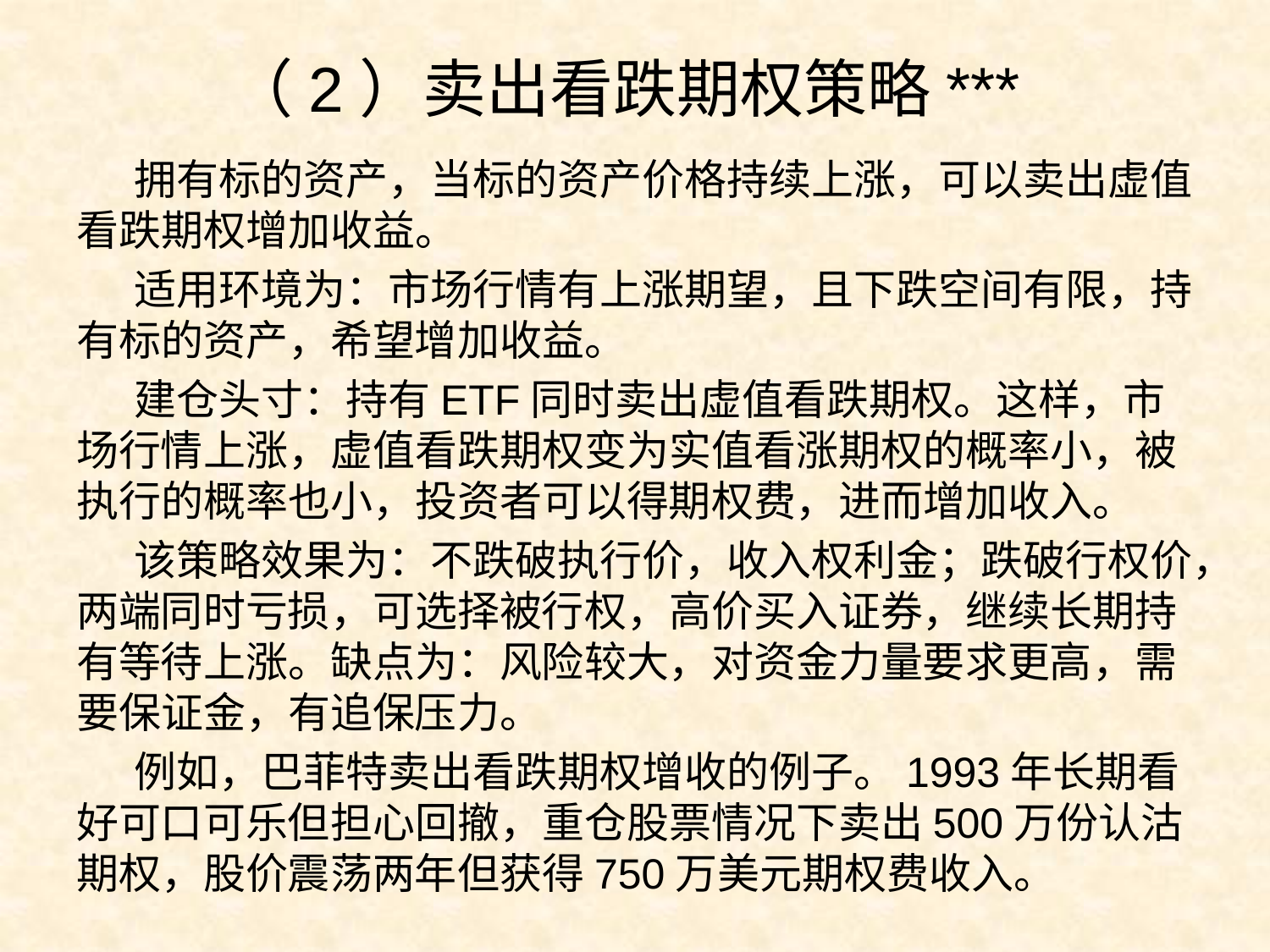

# （2）卖出看跌期权策略***
     拥有标的资产，当标的资产价格持续上涨，可以卖出虚值看跌期权增加收益。
     适用环境为：市场行情有上涨期望，且下跌空间有限，持有标的资产，希望增加收益。
     建仓头寸：持有ETF同时卖出虚值看跌期权。这样，市场行情上涨，虚值看跌期权变为实值看涨期权的概率小，被执行的概率也小，投资者可以得期权费，进而增加收入。
     该策略效果为：不跌破执行价，收入权利金；跌破行权价，两端同时亏损，可选择被行权，高价买入证券，继续长期持有等待上涨。缺点为：风险较大，对资金力量要求更高，需要保证金，有追保压力。
     例如，巴菲特卖出看跌期权增收的例子。1993年长期看好可口可乐但担心回撤，重仓股票情况下卖出500万份认沽期权，股价震荡两年但获得750万美元期权费收入。